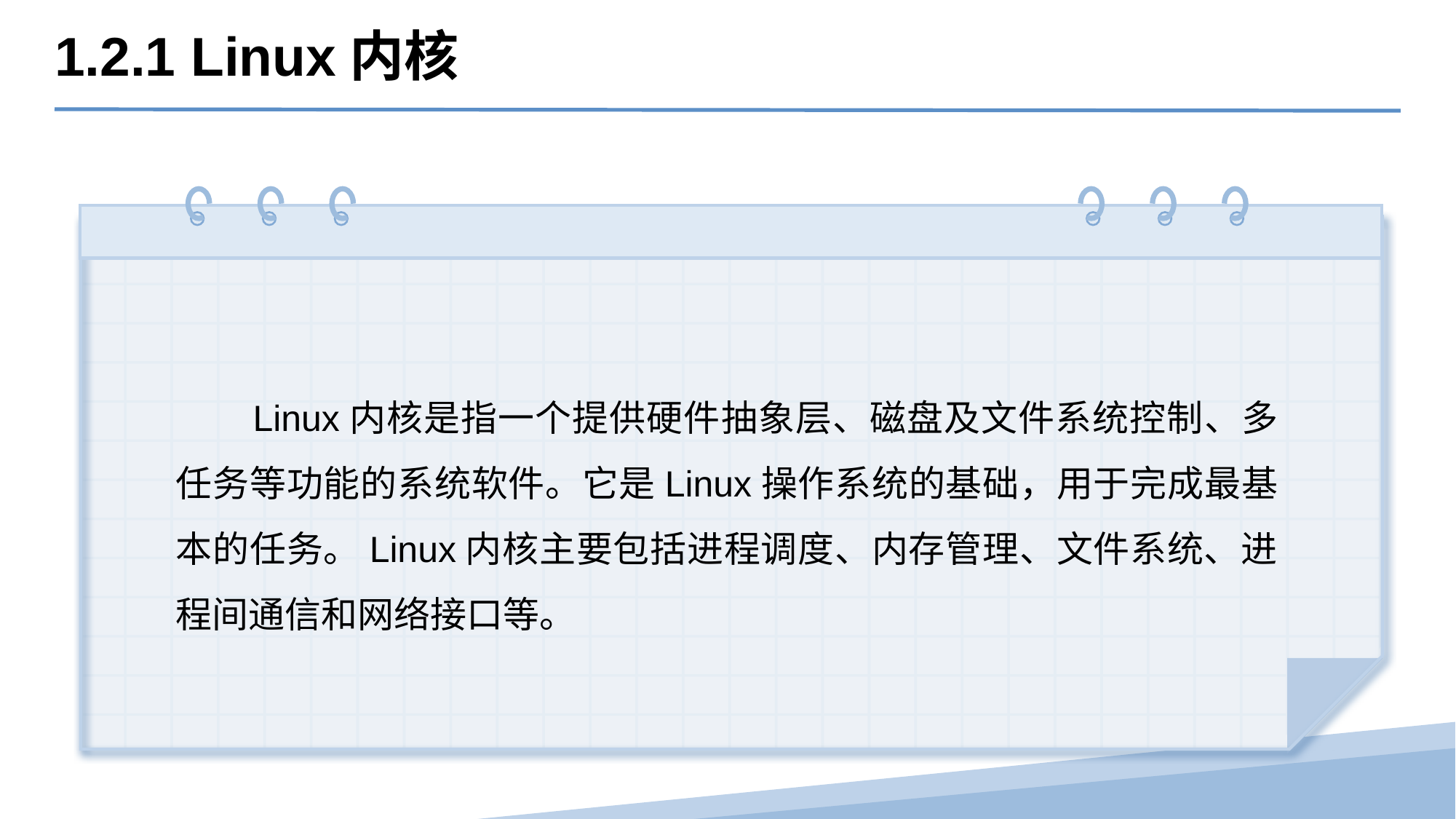

1.2.1 Linux内核

       Linux内核是指一个提供硬件抽象层、磁盘及文件系统控制、多任务等功能的系统软件。它是Linux操作系统的基础，用于完成最基本的任务。Linux内核主要包括进程调度、内存管理、文件系统、进程间通信和网络接口等。